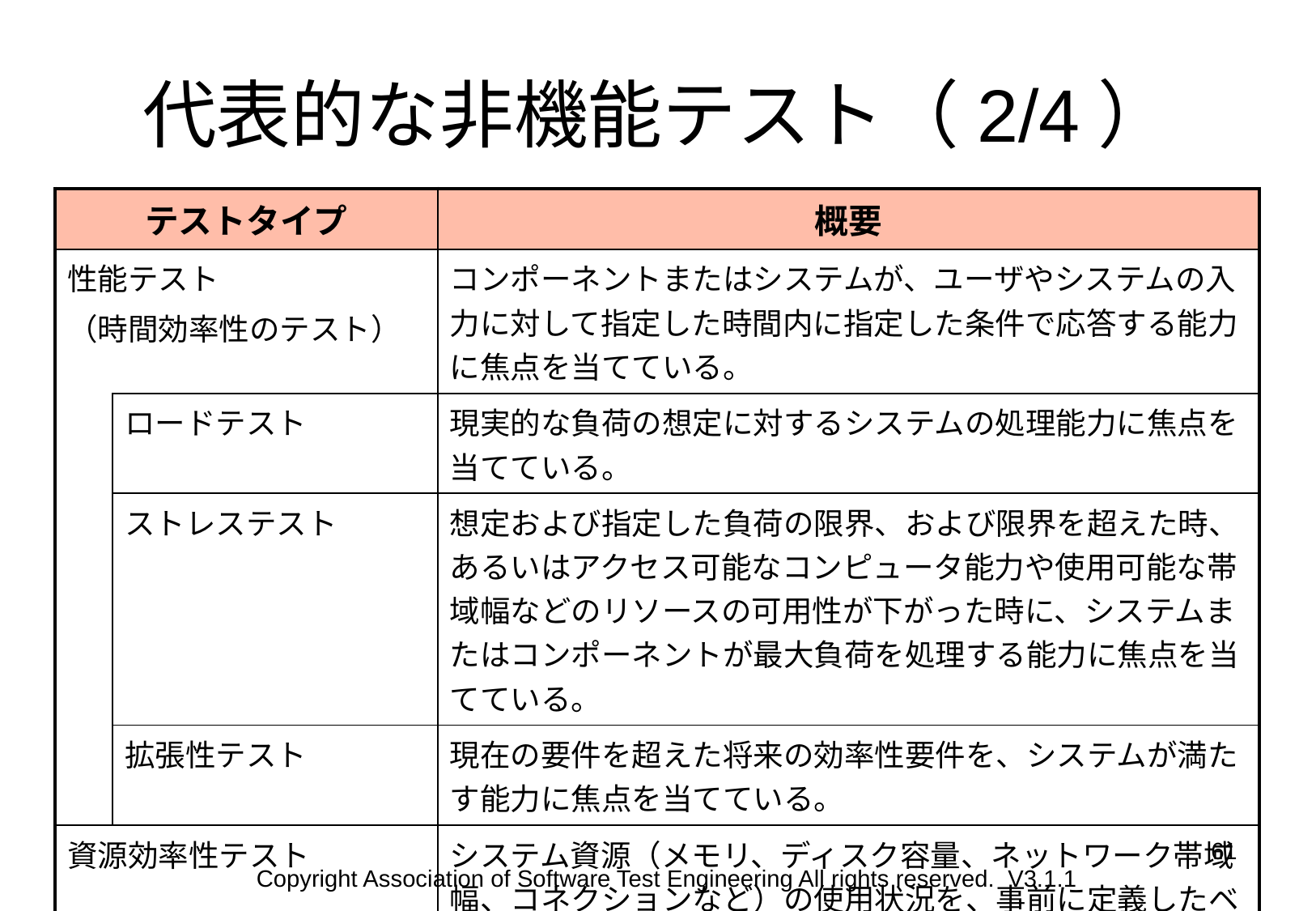

# 代表的な非機能テスト（2/4）
| テストタイプ |  | 概要 |
| --- | --- | --- |
| 性能テスト （時間効率性のテスト） |  | コンポーネントまたはシステムが、ユーザやシステムの入力に対して指定した時間内に指定した条件で応答する能力に焦点を当てている。 |
|  | ロードテスト | 現実的な負荷の想定に対するシステムの処理能力に焦点を当てている。 |
|  | ストレステスト | 想定および指定した負荷の限界、および限界を超えた時、あるいはアクセス可能なコンピュータ能力や使用可能な帯域幅などのリソースの可用性が下がった時に、システムまたはコンポーネントが最大負荷を処理する能力に焦点を当てている。 |
|  | 拡張性テスト | 現在の要件を超えた将来の効率性要件を、システムが満たす能力に焦点を当てている。 |
| 資源効率性テスト |  | システム資源（メモリ、ディスク容量、ネットワーク帯域幅、コネクションなど）の使用状況を、事前に定義したベンチマークに対して評価する。 |
61
Copyright Association of Software Test Engineering All rights reserved.  V3.1.1